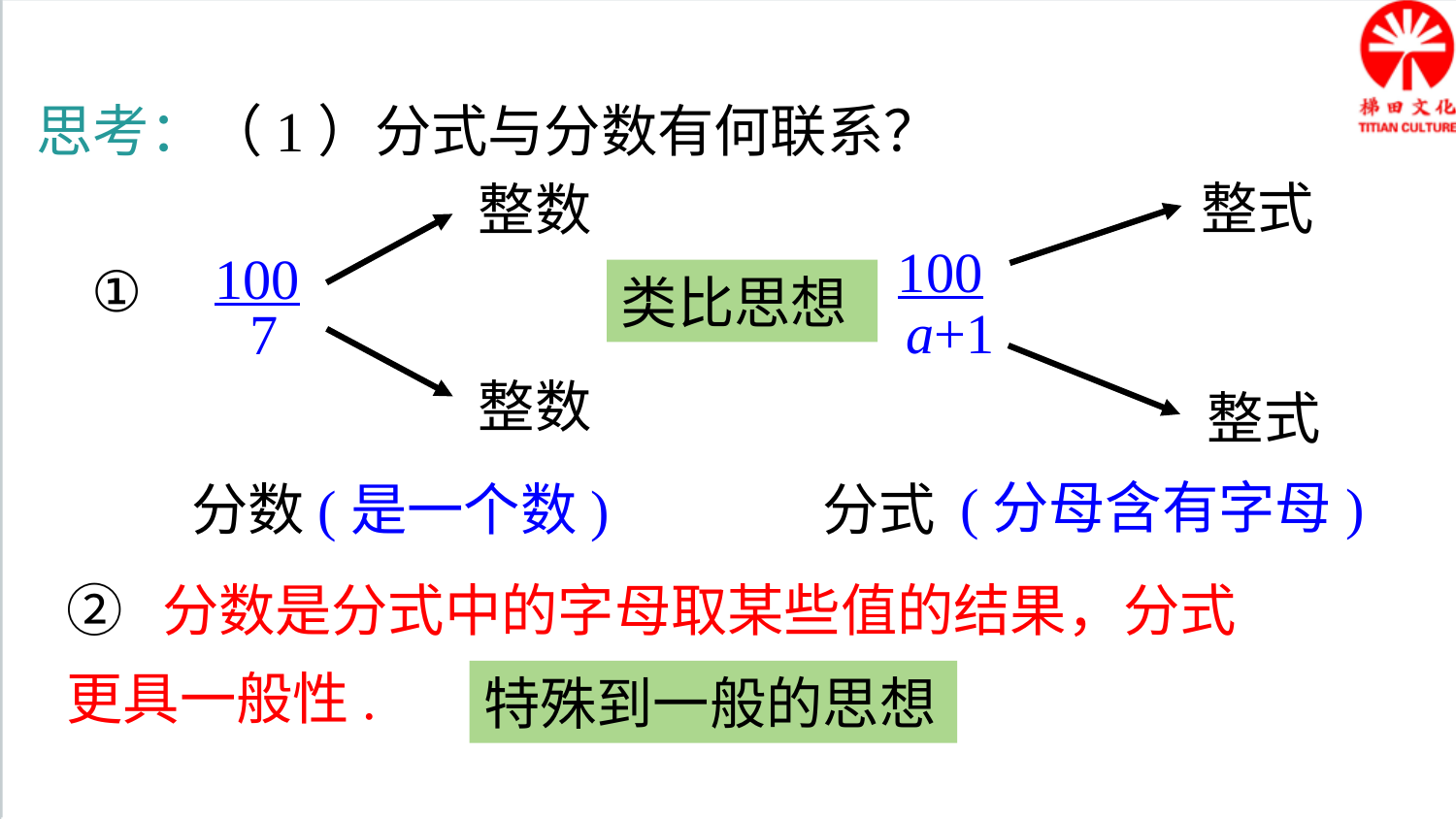

思考：（1）分式与分数有何联系？
整式
整数

100
a+1
100
7
①
类比思想

整数
整式
(分母含有字母)
分式
分数
(是一个数)
②  分数是分式中的字母取某些值的结果，分式更具一般性.
特殊到一般的思想